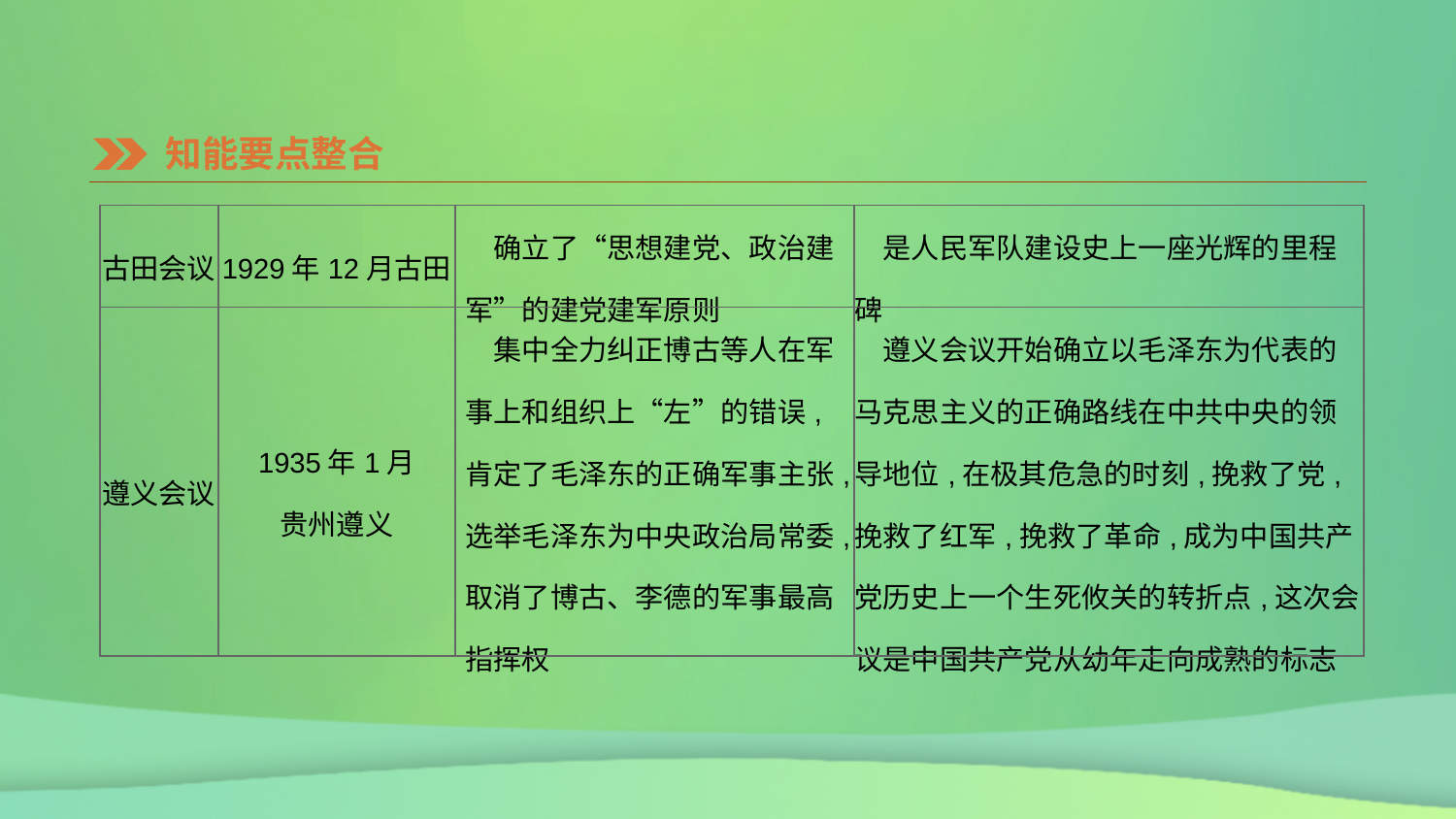

知能要点整合

| 古田会议 | 1929年12月古田 | 确立了“思想建党、政治建军”的建党建军原则 | 是人民军队建设史上一座光辉的里程碑 |
| --- | --- | --- | --- |
| 遵义会议 | 1935年1月 贵州遵义 | 集中全力纠正博古等人在军事上和组织上“左”的错误,肯定了毛泽东的正确军事主张,选举毛泽东为中央政治局常委,取消了博古、李德的军事最高指挥权 | 遵义会议开始确立以毛泽东为代表的马克思主义的正确路线在中共中央的领导地位,在极其危急的时刻,挽救了党,挽救了红军,挽救了革命,成为中国共产党历史上一个生死攸关的转折点,这次会议是中国共产党从幼年走向成熟的标志 |